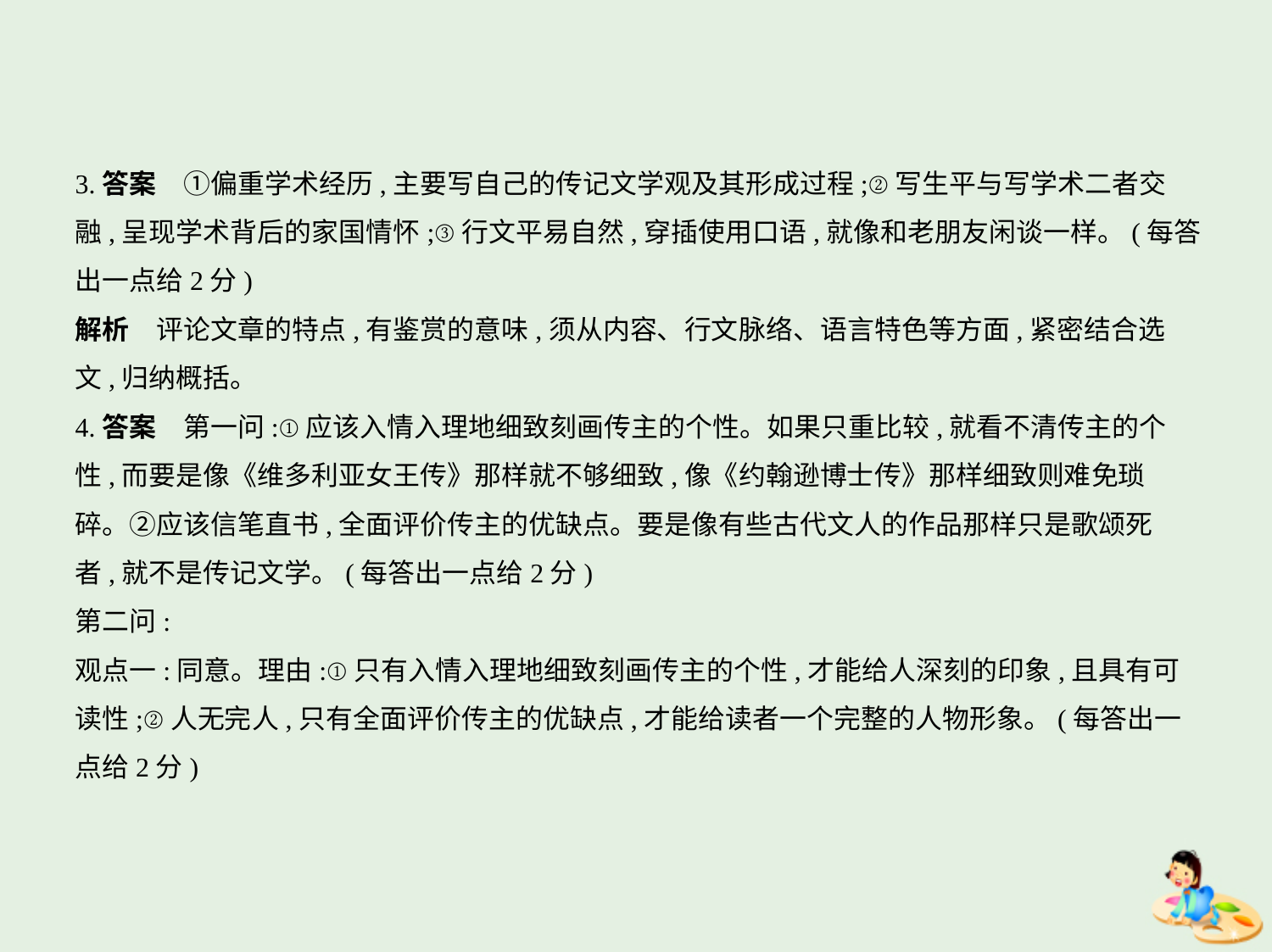

3.答案　①偏重学术经历,主要写自己的传记文学观及其形成过程;②写生平与写学术二者交
融,呈现学术背后的家国情怀;③行文平易自然,穿插使用口语,就像和老朋友闲谈一样。(每答
出一点给2分)
解析　评论文章的特点,有鉴赏的意味,须从内容、行文脉络、语言特色等方面,紧密结合选
文,归纳概括。
4.答案　第一问:①应该入情入理地细致刻画传主的个性。如果只重比较,就看不清传主的个
性,而要是像《维多利亚女王传》那样就不够细致,像《约翰逊博士传》那样细致则难免琐
碎。②应该信笔直书,全面评价传主的优缺点。要是像有些古代文人的作品那样只是歌颂死
者,就不是传记文学。(每答出一点给2分)
第二问:
观点一:同意。理由:①只有入情入理地细致刻画传主的个性,才能给人深刻的印象,且具有可
读性;②人无完人,只有全面评价传主的优缺点,才能给读者一个完整的人物形象。(每答出一
点给2分)